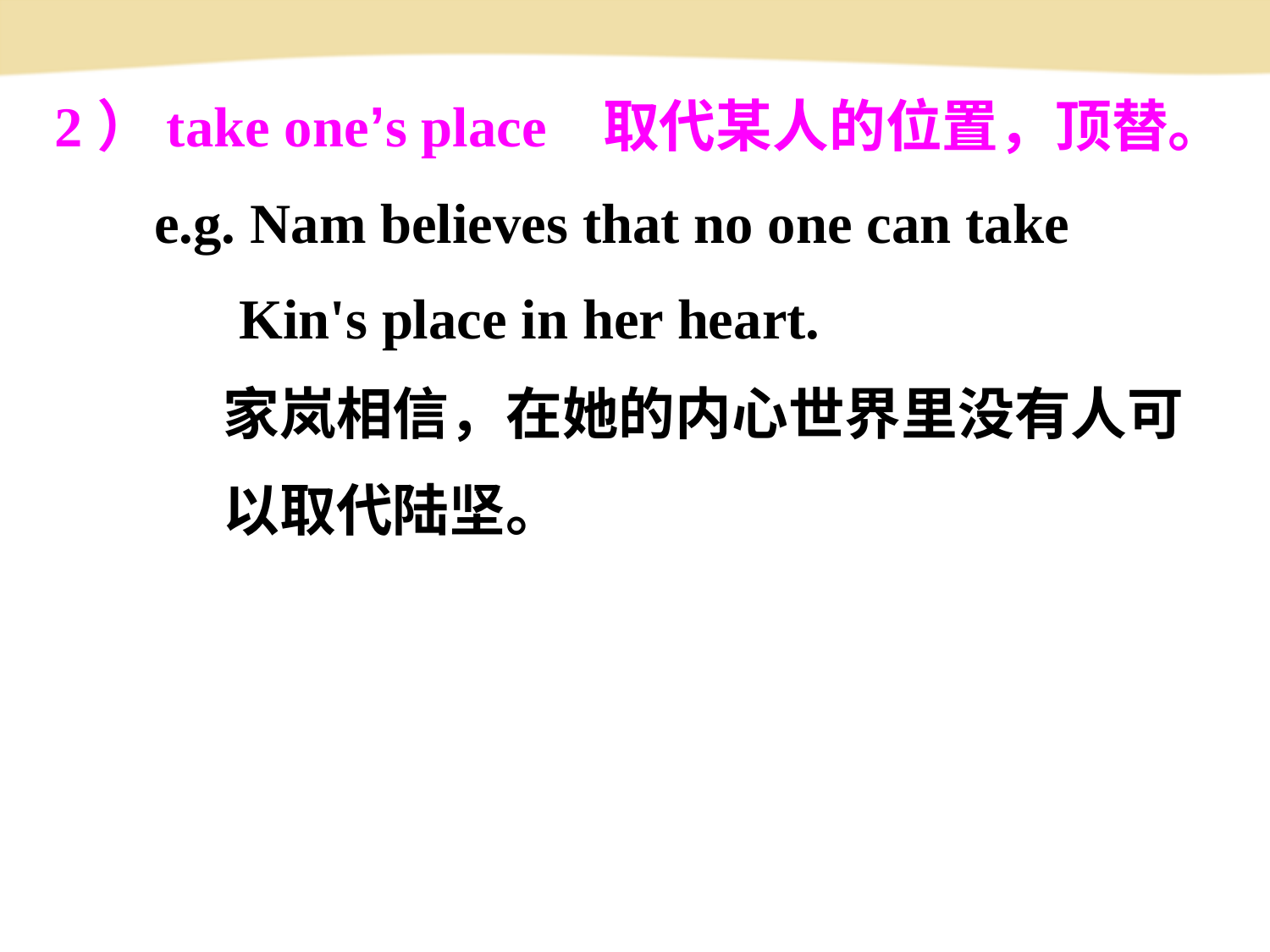

2）take one’s place   取代某人的位置，顶替。
       e.g. Nam believes that no one can take
             Kin's place in her heart.
            家岚相信，在她的内心世界里没有人可
            以取代陆坚。